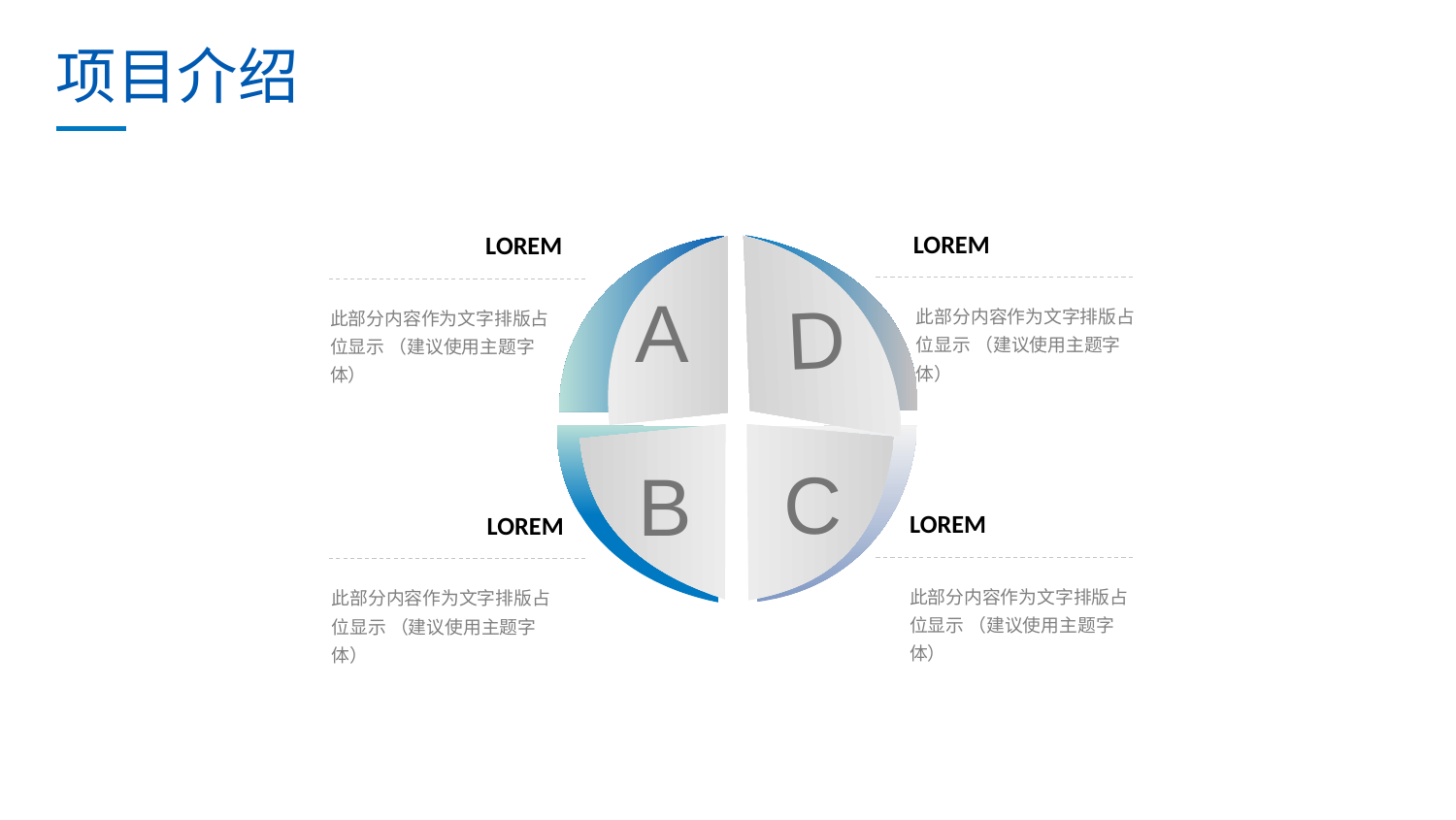

LOREM
LOREM
D

A
此部分内容作为文字排版占位显示 （建议使用主题字体）
此部分内容作为文字排版占位显示 （建议使用主题字体）
B
C

LOREM
LOREM
此部分内容作为文字排版占位显示 （建议使用主题字体）
此部分内容作为文字排版占位显示 （建议使用主题字体）